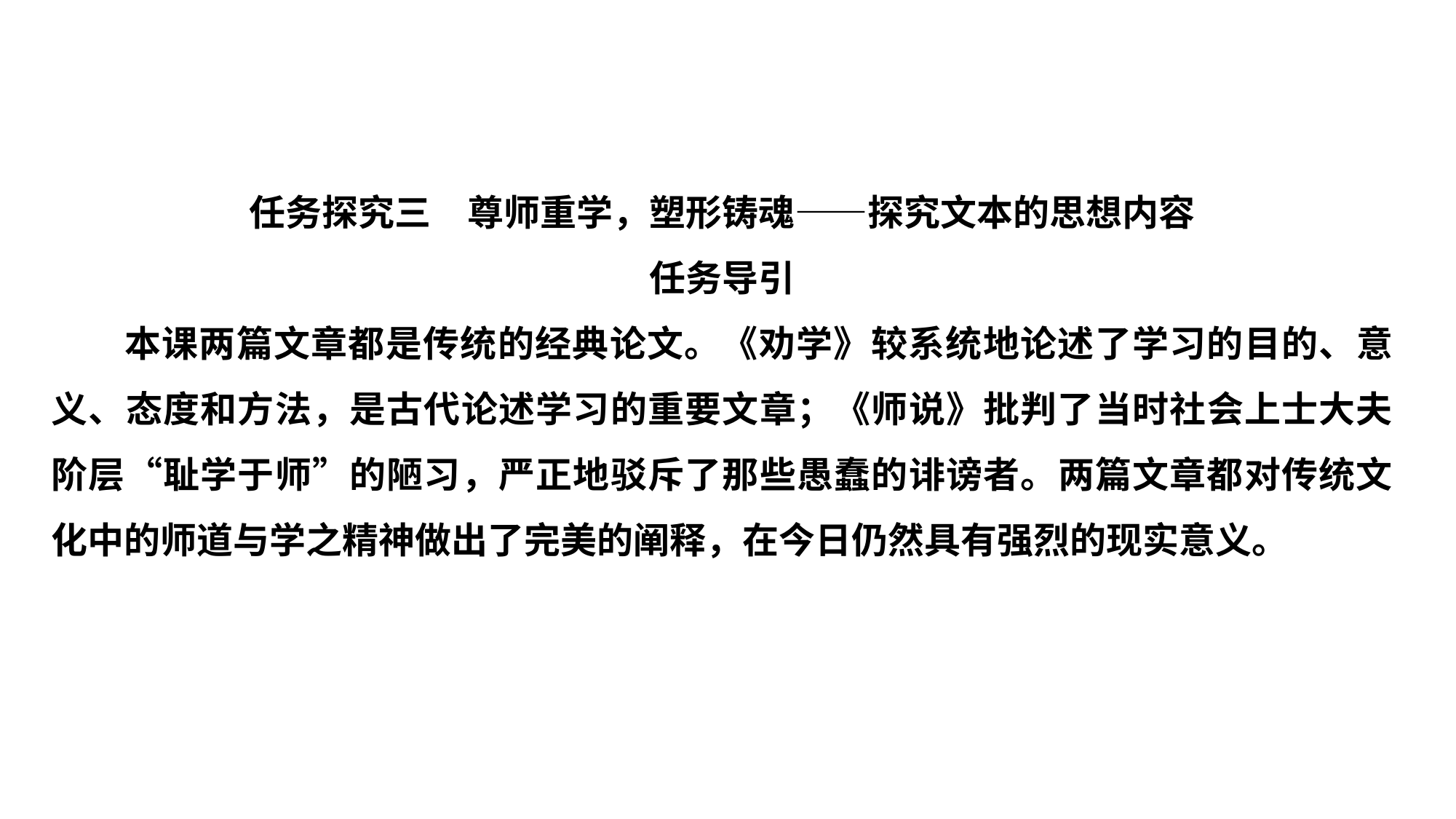

任务探究三　尊师重学，塑形铸魂——探究文本的思想内容
任务导引
本课两篇文章都是传统的经典论文。《劝学》较系统地论述了学习的目的、意义、态度和方法，是古代论述学习的重要文章；《师说》批判了当时社会上士大夫阶层“耻学于师”的陋习，严正地驳斥了那些愚蠢的诽谤者。两篇文章都对传统文化中的师道与学之精神做出了完美的阐释，在今日仍然具有强烈的现实意义。